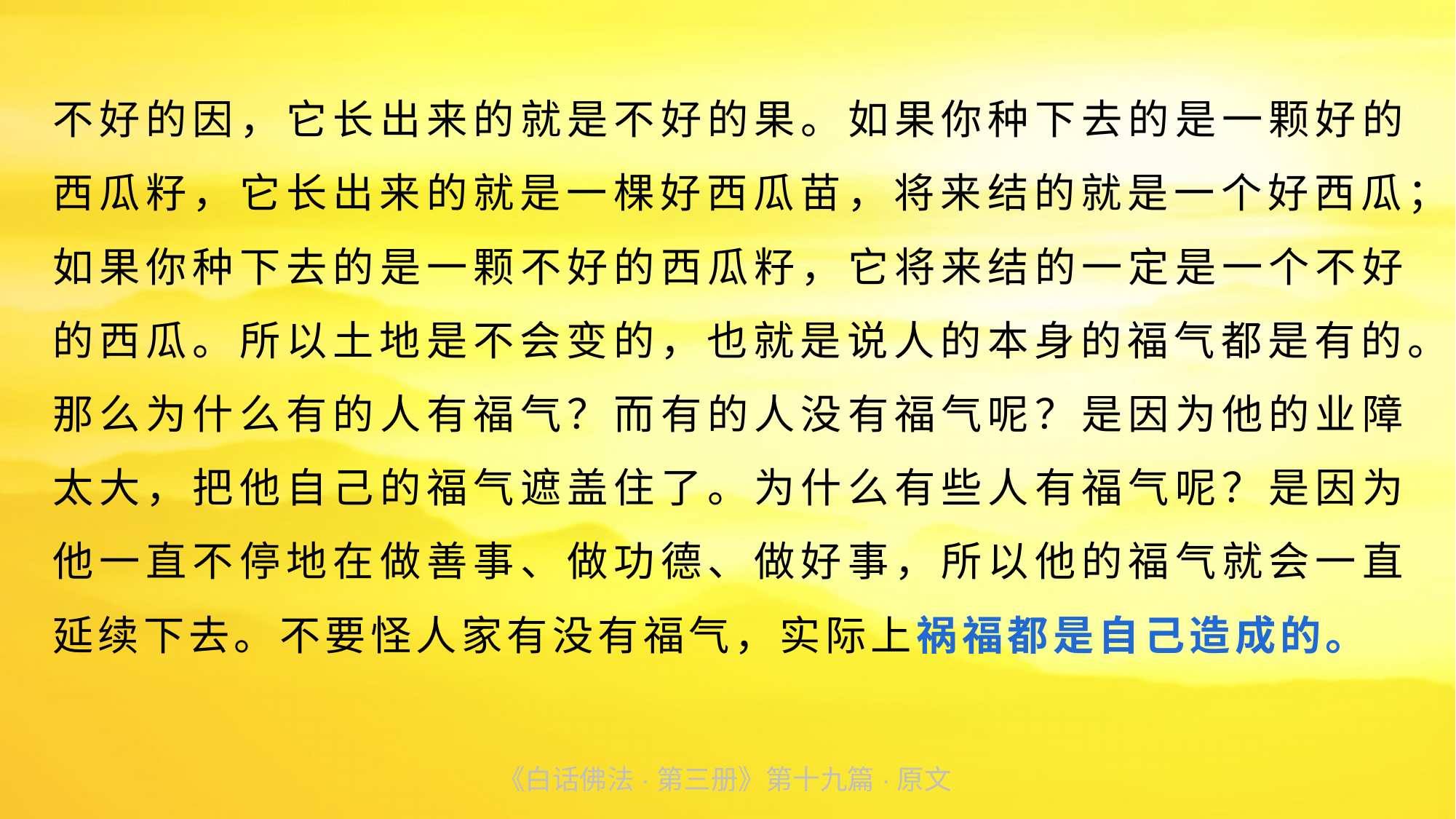

不好的因，它长出来的就是不好的果。如果你种下去的是一颗好的西瓜籽，它长出来的就是一棵好西瓜苗，将来结的就是一个好西瓜；如果你种下去的是一颗不好的西瓜籽，它将来结的一定是一个不好的西瓜。所以土地是不会变的，也就是说人的本身的福气都是有的。那么为什么有的人有福气？而有的人没有福气呢？是因为他的业障太大，把他自己的福气遮盖住了。为什么有些人有福气呢？是因为他一直不停地在做善事、做功德、做好事，所以他的福气就会一直延续下去。不要怪人家有没有福气，实际上祸福都是自己造成的。
《白话佛法·第三册》第十九篇·原文